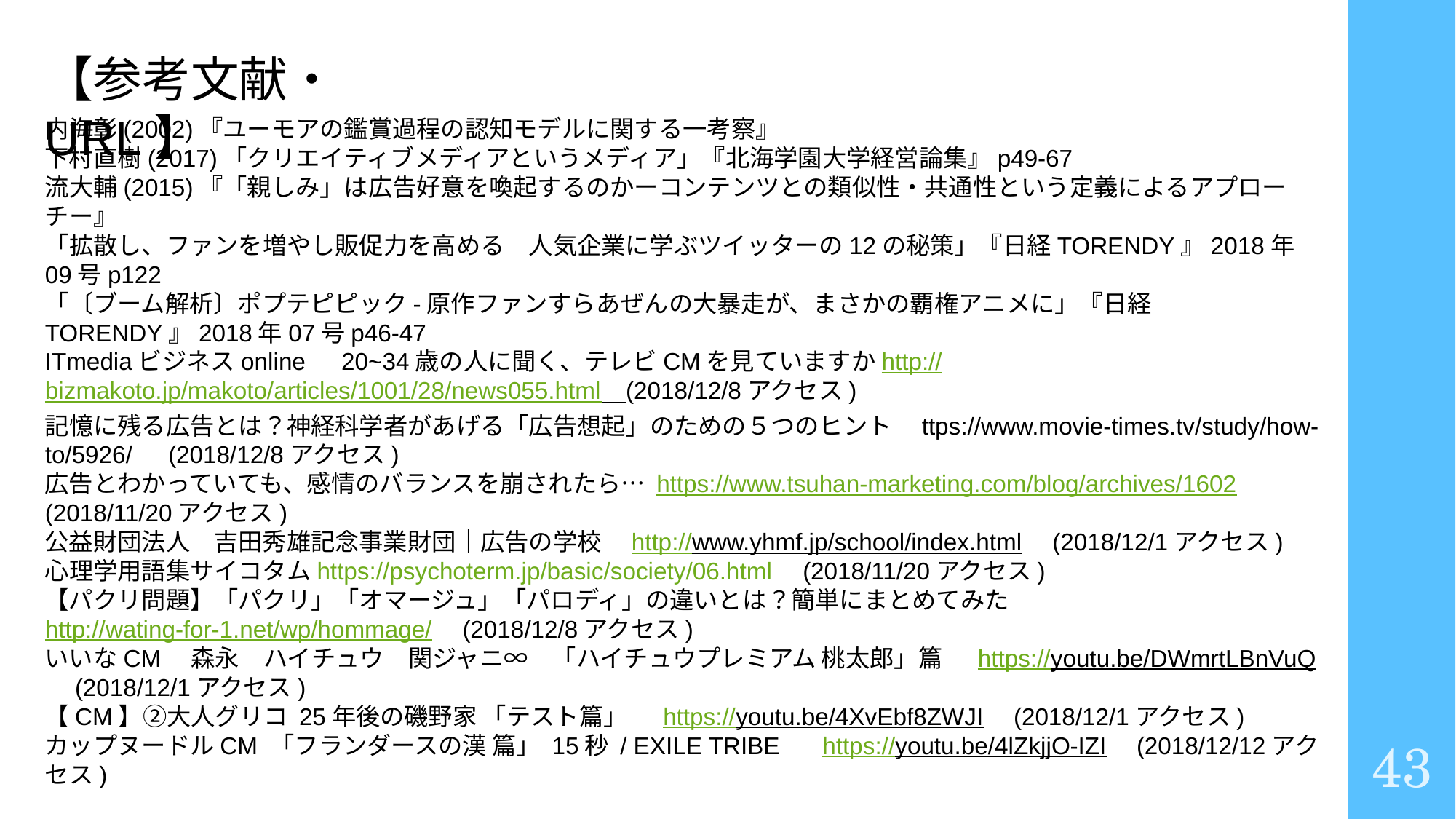

【参考文献・URL】
内海彰(2002)『ユーモアの鑑賞過程の認知モデルに関する一考察』
下村直樹(2017)「クリエイティブメディアというメディア」『北海学園大学経営論集』p49-67
流大輔(2015)『「親しみ」は広告好意を喚起するのかーコンテンツとの類似性・共通性という定義によるアプローチー』
「拡散し、ファンを増やし販促力を高める　人気企業に学ぶツイッターの12の秘策」『日経TORENDY』2018年09号p122
「〔ブーム解析〕ポプテピピック-原作ファンすらあぜんの大暴走が、まさかの覇権アニメに」『日経TORENDY』2018年07号p46-47
ITmediaビジネスonline　20~34歳の人に聞く、テレビCMを見ていますかhttp://bizmakoto.jp/makoto/articles/1001/28/news055.html　(2018/12/8アクセス)
記憶に残る広告とは？神経科学者があげる「広告想起」のための５つのヒント　ttps://www.movie-times.tv/study/how-to/5926/　(2018/12/8アクセス)
広告とわかっていても、感情のバランスを崩されたら… https://www.tsuhan-marketing.com/blog/archives/1602　(2018/11/20アクセス)
公益財団法人　吉田秀雄記念事業財団｜広告の学校　http://www.yhmf.jp/school/index.html　(2018/12/1アクセス)
心理学用語集サイコタムhttps://psychoterm.jp/basic/society/06.html　(2018/11/20アクセス)
【パクリ問題】「パクリ」「オマージュ」「パロディ」の違いとは？簡単にまとめてみた　http://wating-for-1.net/wp/hommage/　(2018/12/8アクセス)
いいなCM　森永　ハイチュウ　関ジャニ∞　「ハイチュウプレミアム 桃太郎」篇 　https://youtu.be/DWmrtLBnVuQ　(2018/12/1アクセス)
【CM】②大人グリコ 25年後の磯野家 「テスト篇」 　https://youtu.be/4XvEbf8ZWJI　(2018/12/1アクセス)
カップヌードルCM 「フランダースの漢 篇」 15秒 / EXILE TRIBE 　https://youtu.be/4lZkjjO-IZI　(2018/12/12アクセス)

43